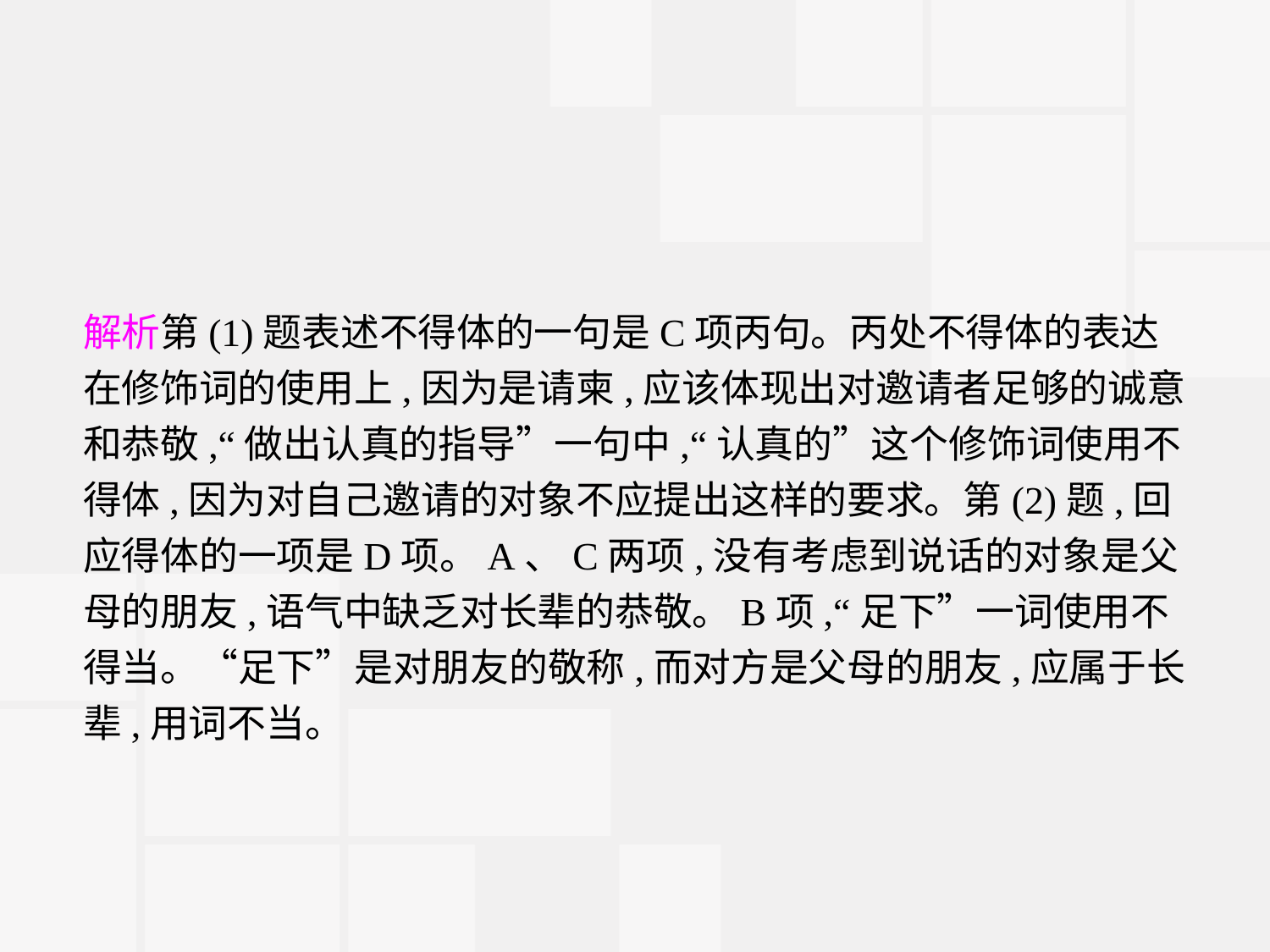

解析第(1)题表述不得体的一句是C项丙句。丙处不得体的表达在修饰词的使用上,因为是请柬,应该体现出对邀请者足够的诚意和恭敬,“做出认真的指导”一句中,“认真的”这个修饰词使用不得体,因为对自己邀请的对象不应提出这样的要求。第(2)题,回应得体的一项是D项。A、C两项,没有考虑到说话的对象是父母的朋友,语气中缺乏对长辈的恭敬。B项,“足下”一词使用不得当。“足下”是对朋友的敬称,而对方是父母的朋友,应属于长辈,用词不当。